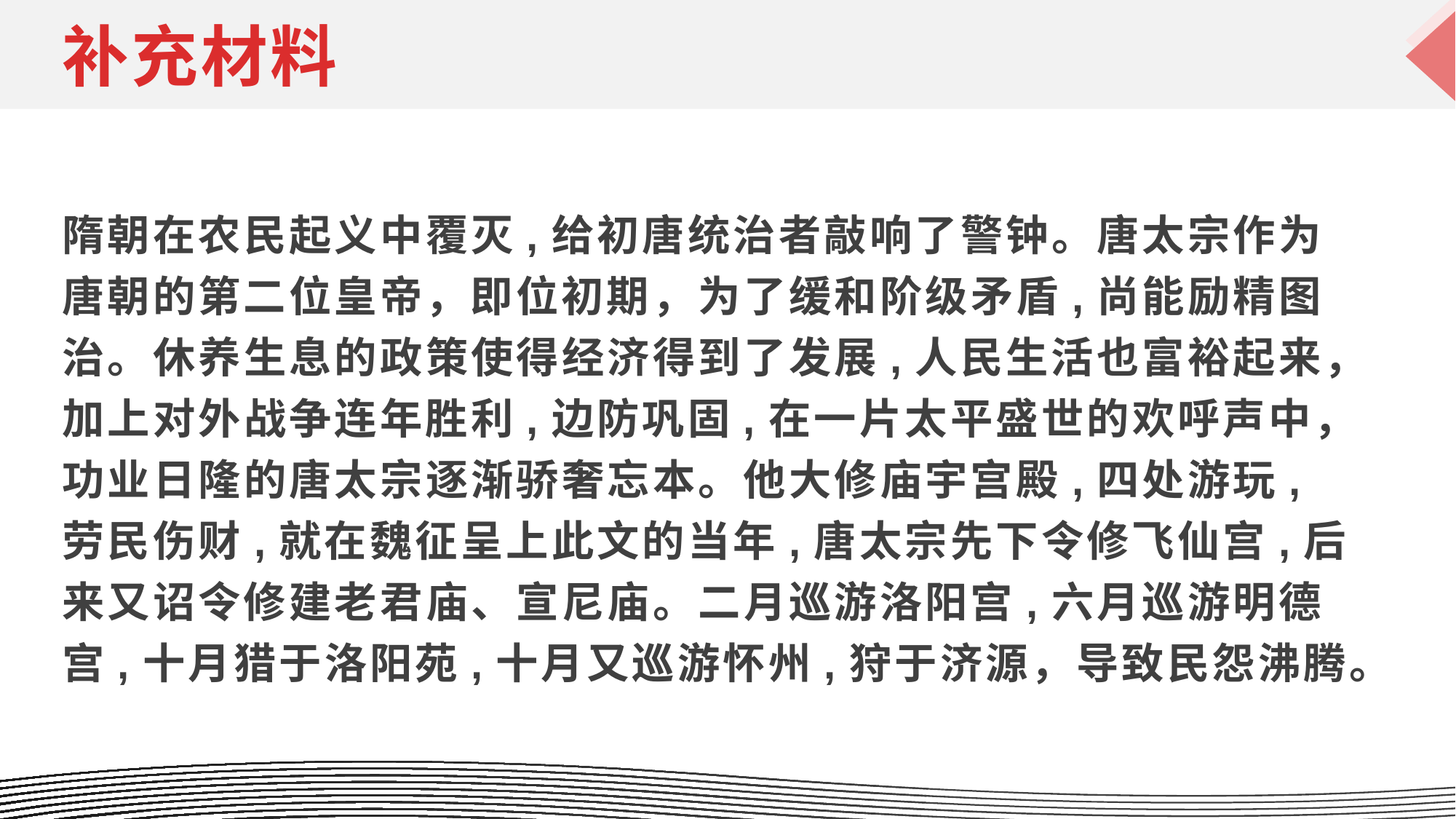

补充材料
隋朝在农民起义中覆灭,给初唐统治者敲响了警钟。唐太宗作为唐朝的第二位皇帝，即位初期，为了缓和阶级矛盾,尚能励精图治。休养生息的政策使得经济得到了发展,人民生活也富裕起来，加上对外战争连年胜利,边防巩固,在一片太平盛世的欢呼声中，功业日隆的唐太宗逐渐骄奢忘本。他大修庙宇宫殿,四处游玩,劳民伤财,就在魏征呈上此文的当年,唐太宗先下令修飞仙宫,后来又诏令修建老君庙、宣尼庙。二月巡游洛阳宫,六月巡游明德宫,十月猎于洛阳苑,十月又巡游怀州,狩于济源，导致民怨沸腾。